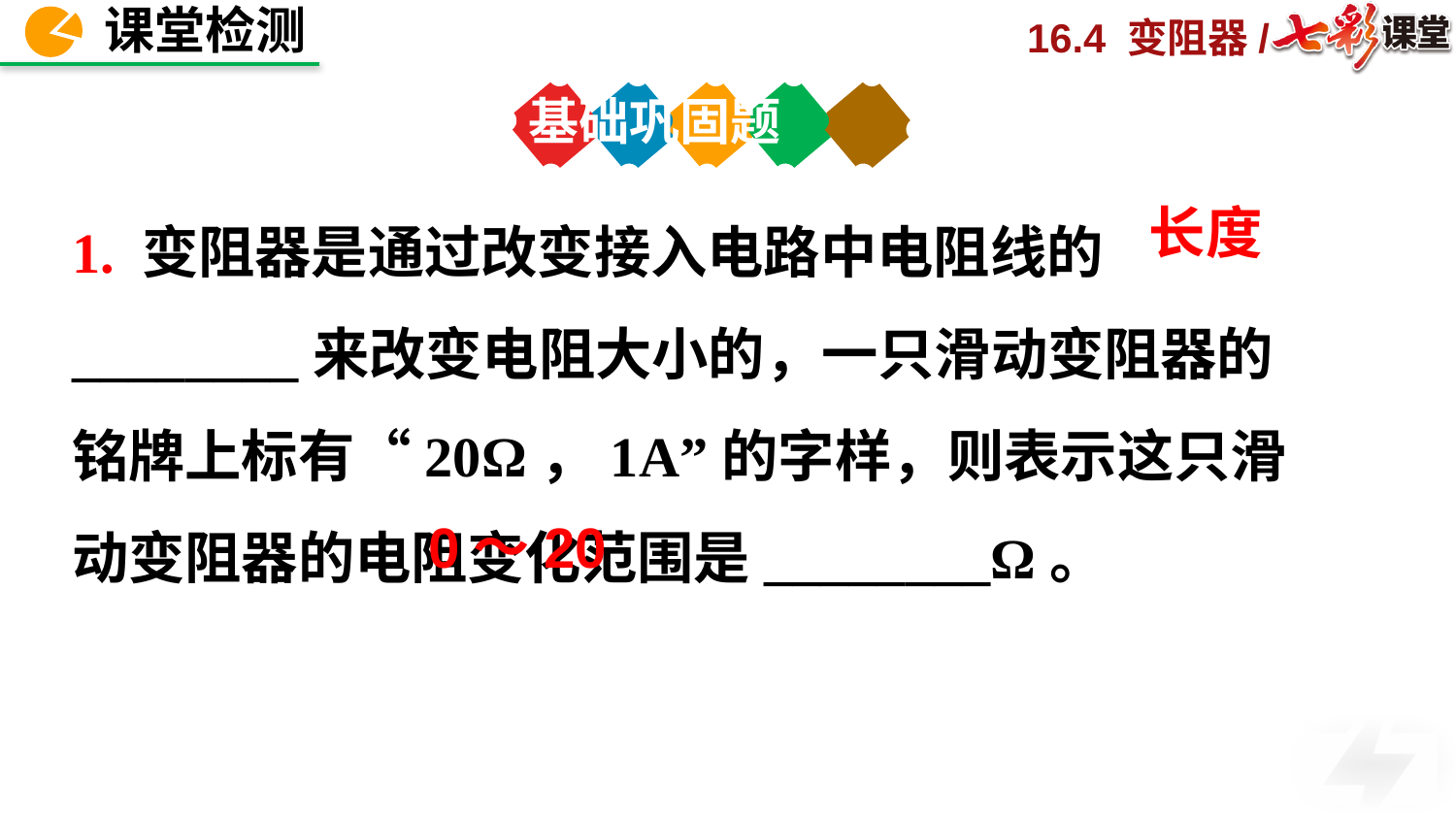

基础巩固题

1. 变阻器是通过改变接入电路中电阻线的________来改变电阻大小的，一只滑动变阻器的铭牌上标有“20Ω，1A”的字样，则表示这只滑动变阻器的电阻变化范围是________Ω。
长度
0～20